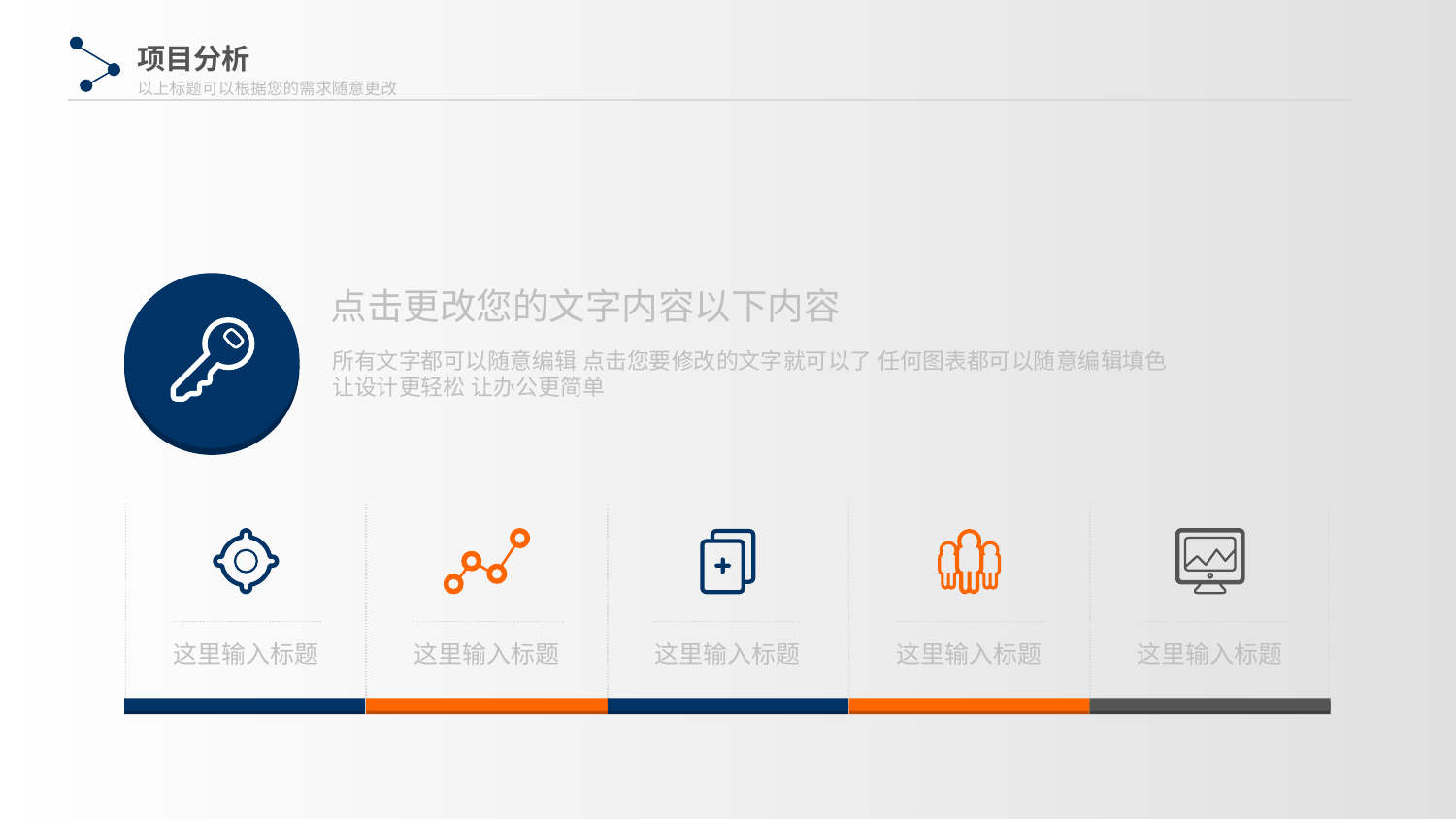

项目分析
以上标题可以根据您的需求随意更改

点击更改您的文字内容以下内容

所有文字都可以随意编辑 点击您要修改的文字就可以了 任何图表都可以随意编辑填色
让设计更轻松 让办公更简单

这里输入标题
这里输入标题
这里输入标题
这里输入标题
这里输入标题